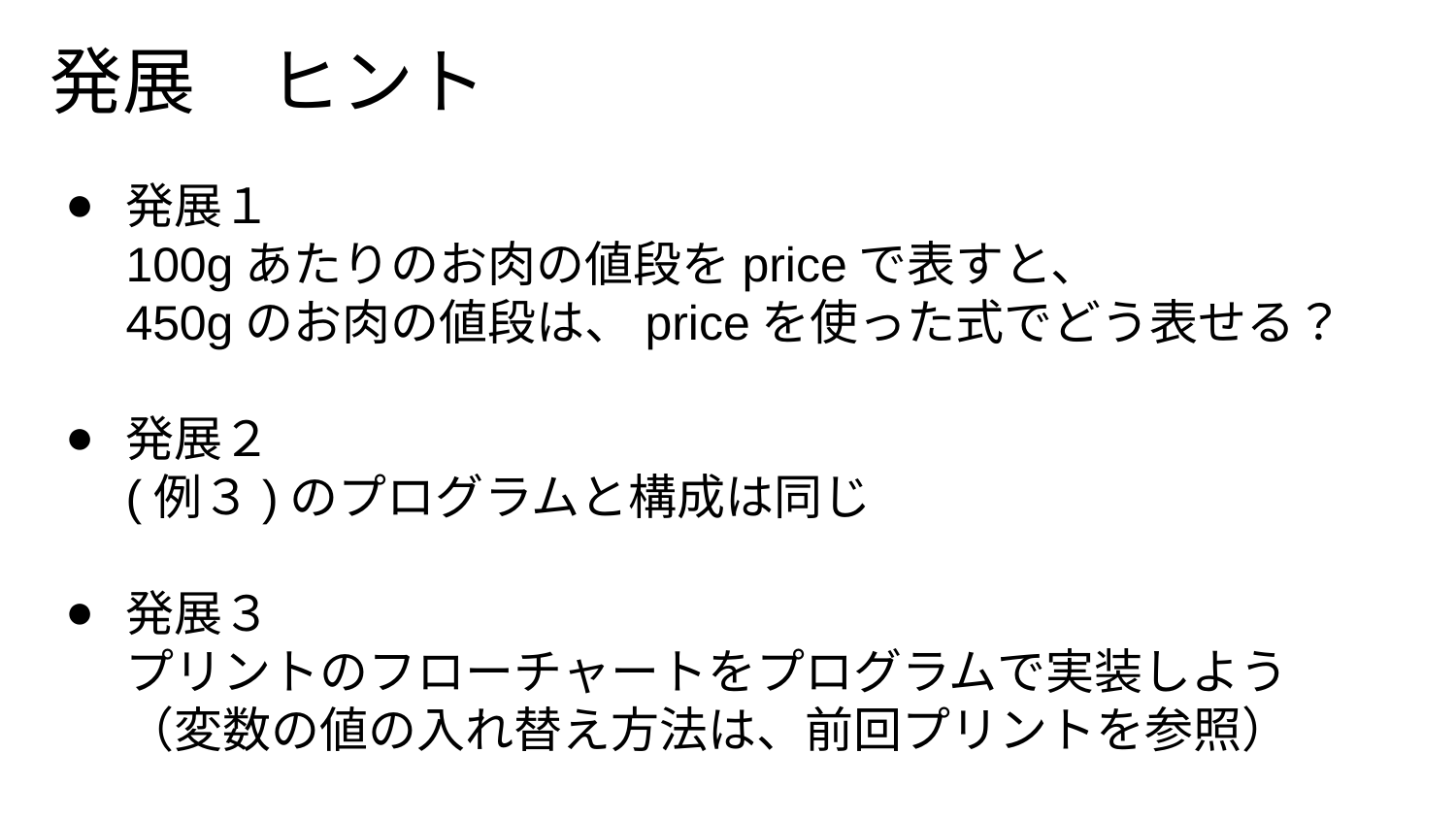

# 発展　ヒント
発展１
100gあたりのお肉の値段をpriceで表すと、
450gのお肉の値段は、priceを使った式でどう表せる？
発展２
(例３)のプログラムと構成は同じ
発展３
プリントのフローチャートをプログラムで実装しよう
（変数の値の入れ替え方法は、前回プリントを参照）